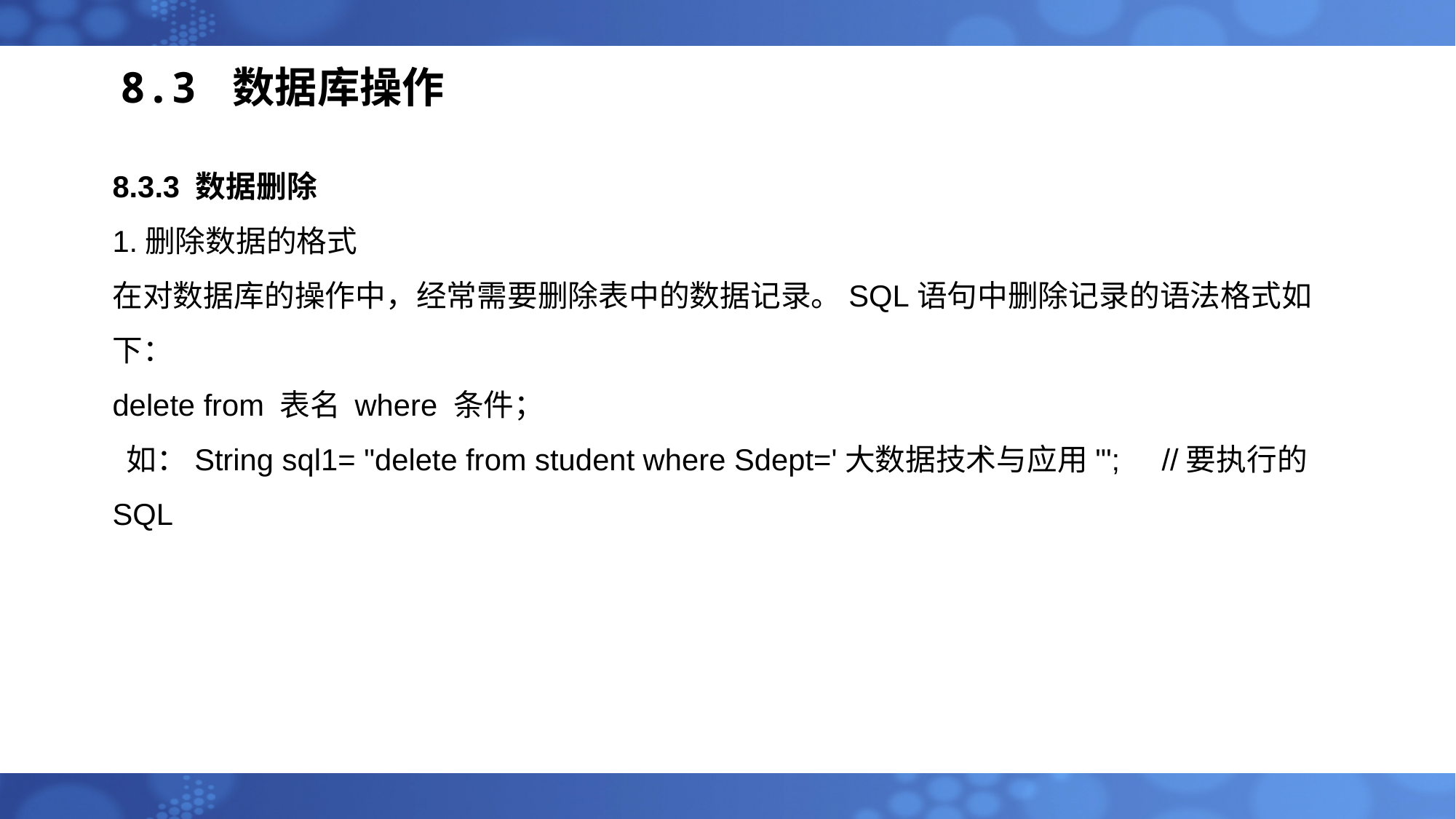

# 8.3 数据库操作
8.3.3 数据删除
1.删除数据的格式
在对数据库的操作中，经常需要删除表中的数据记录。SQL语句中删除记录的语法格式如下：
delete from 表名 where 条件；
 如：String sql1= "delete from student where Sdept='大数据技术与应用'";     //要执行的SQL